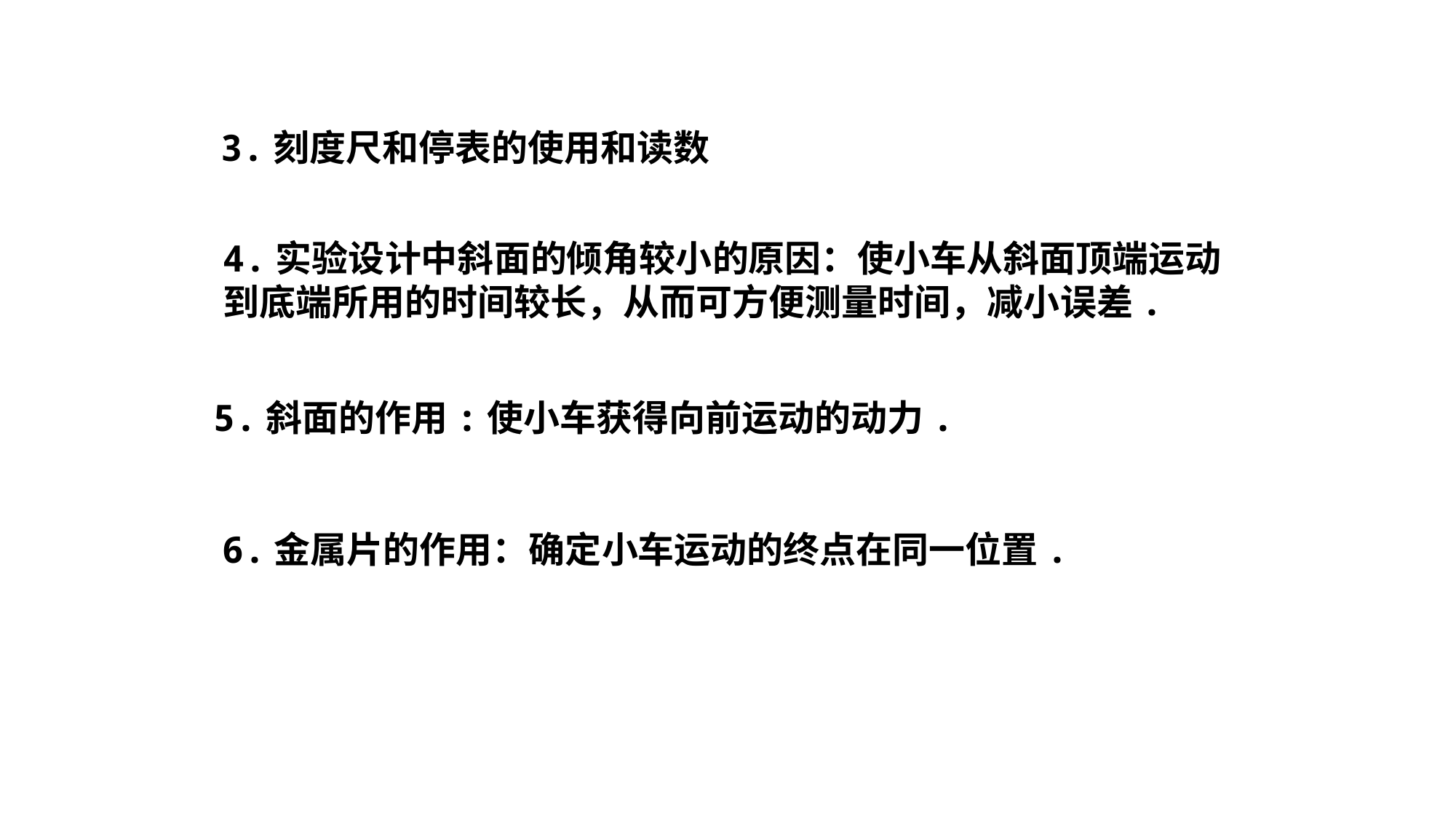

3.刻度尺和停表的使用和读数
4.实验设计中斜面的倾角较小的原因：使小车从斜面顶端运动到底端所用的时间较长，从而可方便测量时间，减小误差.
5.斜面的作用:使小车获得向前运动的动力.
6.金属片的作用：确定小车运动的终点在同一位置.